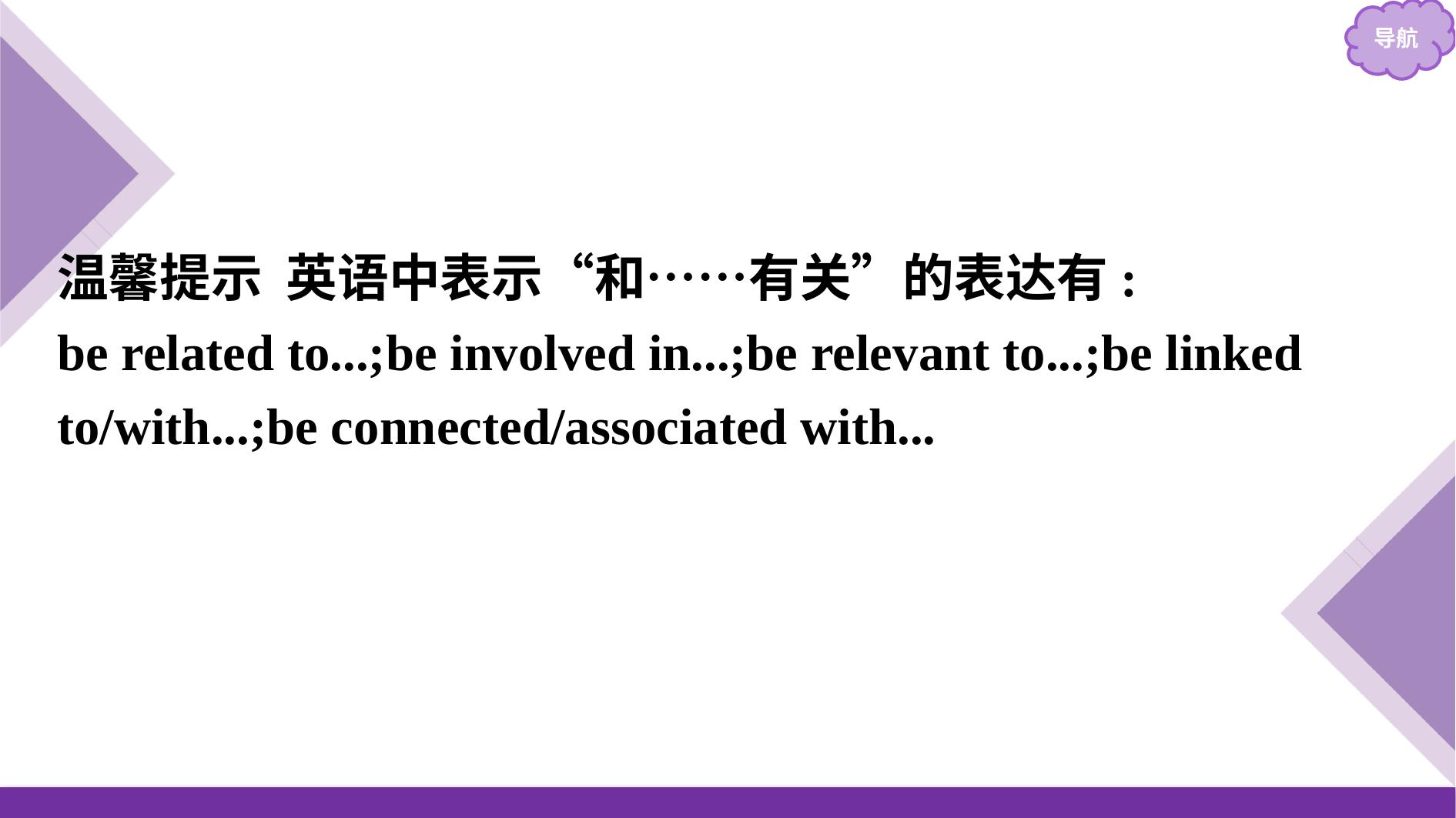

温馨提示  英语中表示“和……有关”的表达有:
be related to...;be involved in...;be relevant to...;be linked to/with...;be connected/associated with...